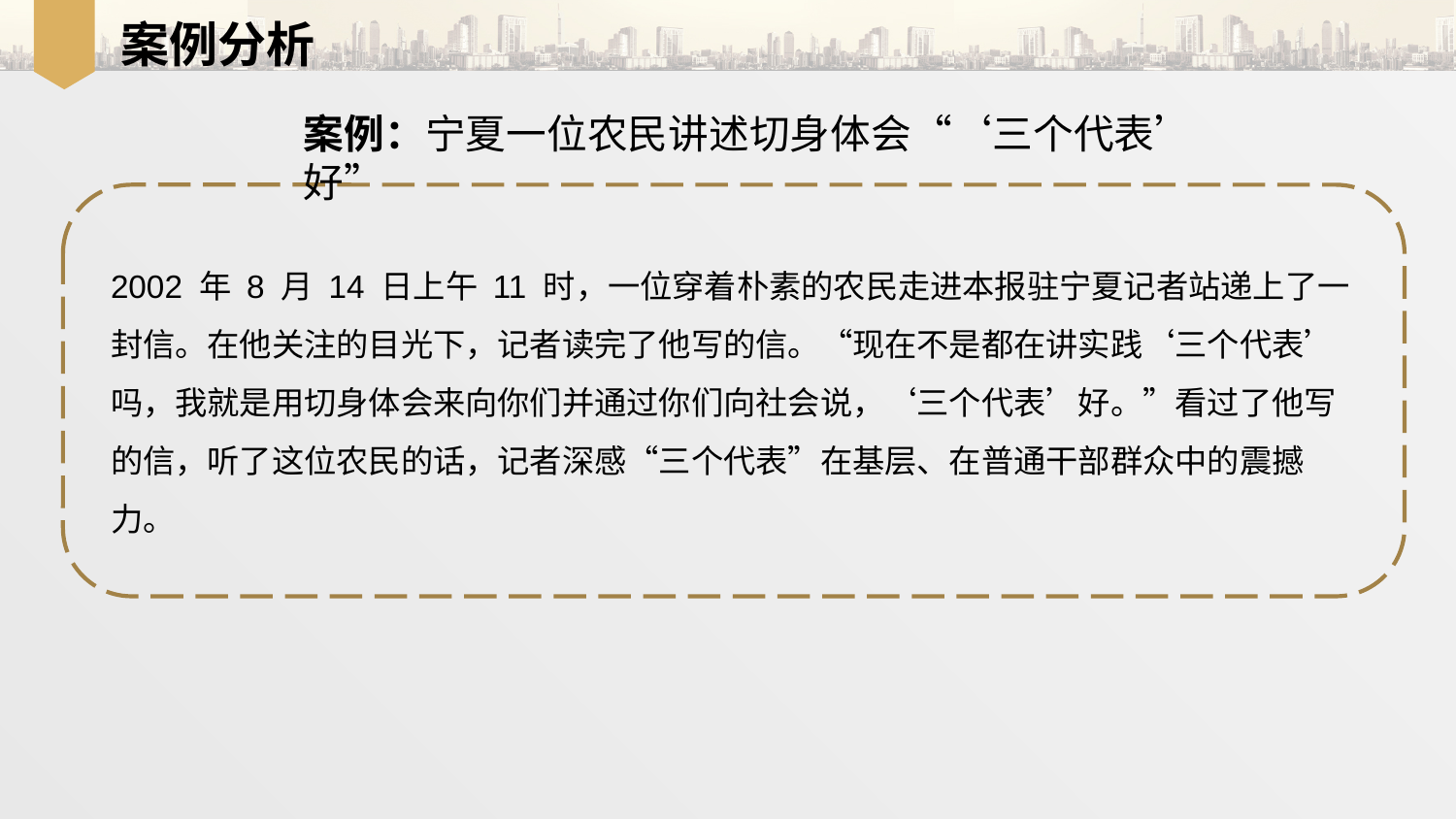

案例分析
案例：宁夏一位农民讲述切身体会“‘三个代表’好”

2002 年 8 月 14 日上午 11 时，一位穿着朴素的农民走进本报驻宁夏记者站递上了一封信。在他关注的目光下，记者读完了他写的信。“现在不是都在讲实践‘三个代表’吗，我就是用切身体会来向你们并通过你们向社会说，‘三个代表’好。”看过了他写的信，听了这位农民的话，记者深感“三个代表”在基层、在普通干部群众中的震撼力。